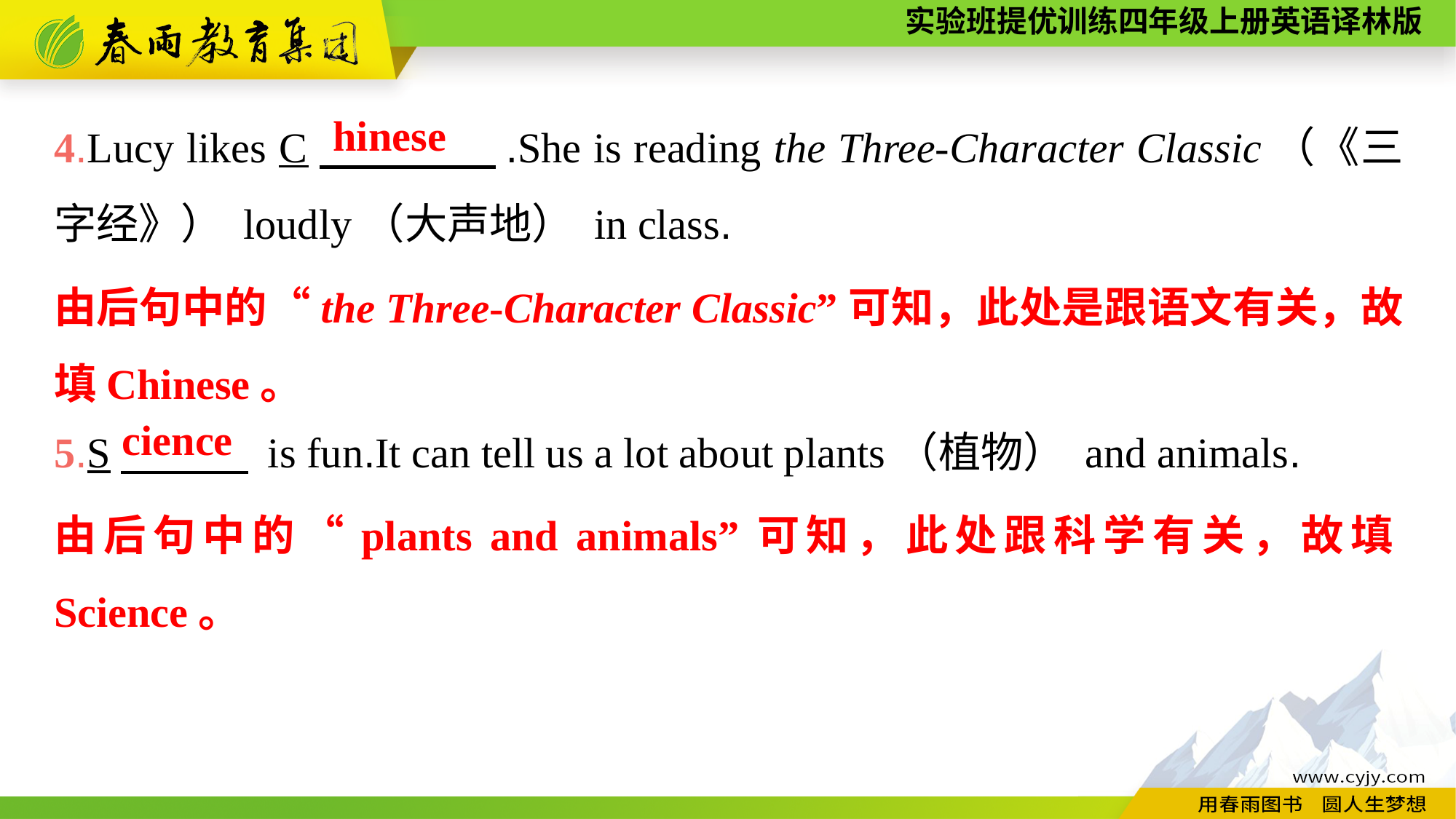

4.Lucy likes C　　　　.She is reading the Three-Character Classic（《三字经》） loudly（大声地） in class.

5.S　　　 is fun.It can tell us a lot about plants（植物） and animals.
hinese
由后句中的“the Three-Character Classic”可知，此处是跟语文有关，故填Chinese。
cience
由后句中的“plants and animals”可知，此处跟科学有关，故填Science。